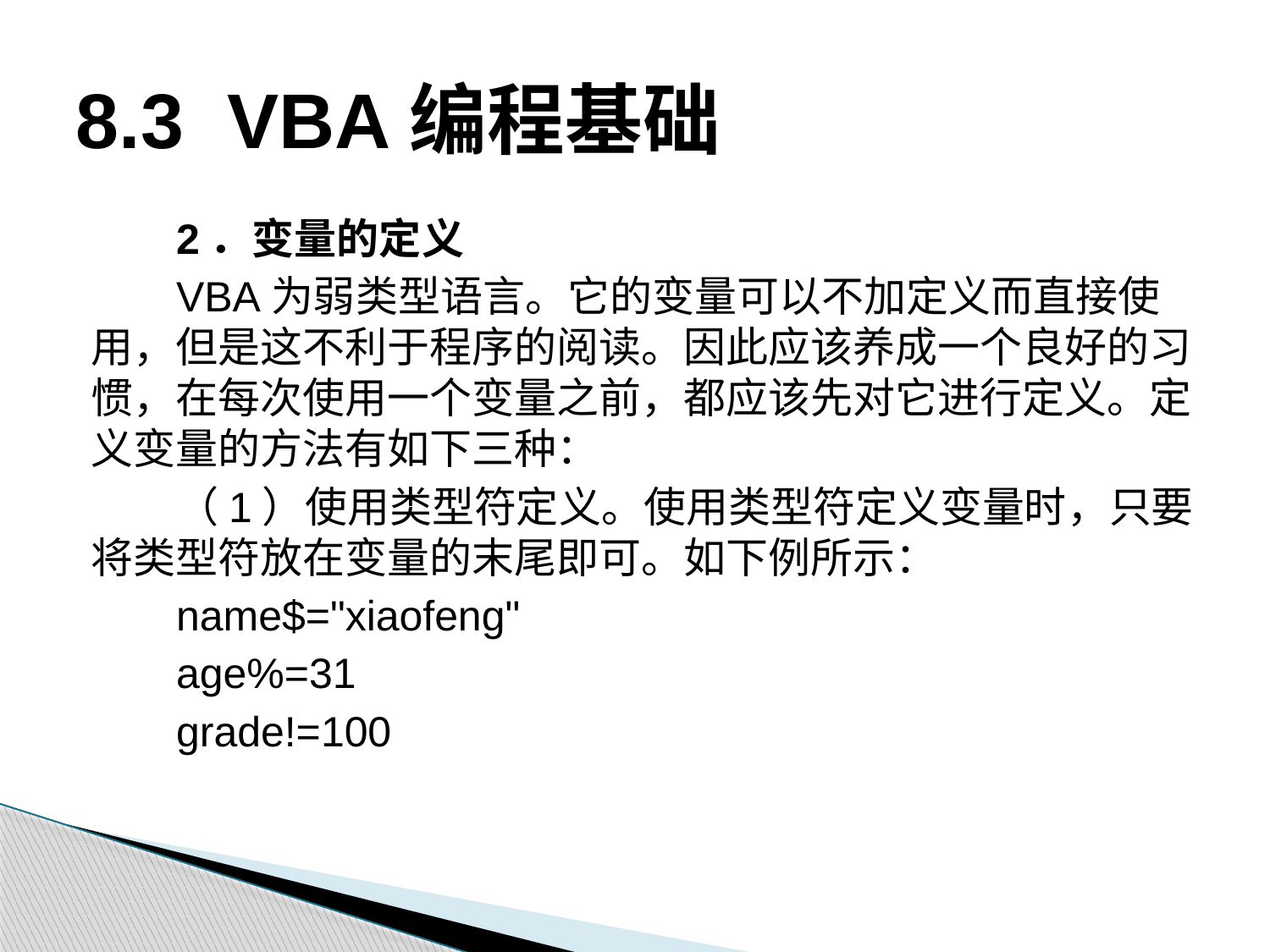

# 8.3  VBA编程基础
2．变量的定义
VBA为弱类型语言。它的变量可以不加定义而直接使用，但是这不利于程序的阅读。因此应该养成一个良好的习惯，在每次使用一个变量之前，都应该先对它进行定义。定义变量的方法有如下三种：
（1）使用类型符定义。使用类型符定义变量时，只要将类型符放在变量的末尾即可。如下例所示：
name$="xiaofeng"
age%=31
grade!=100